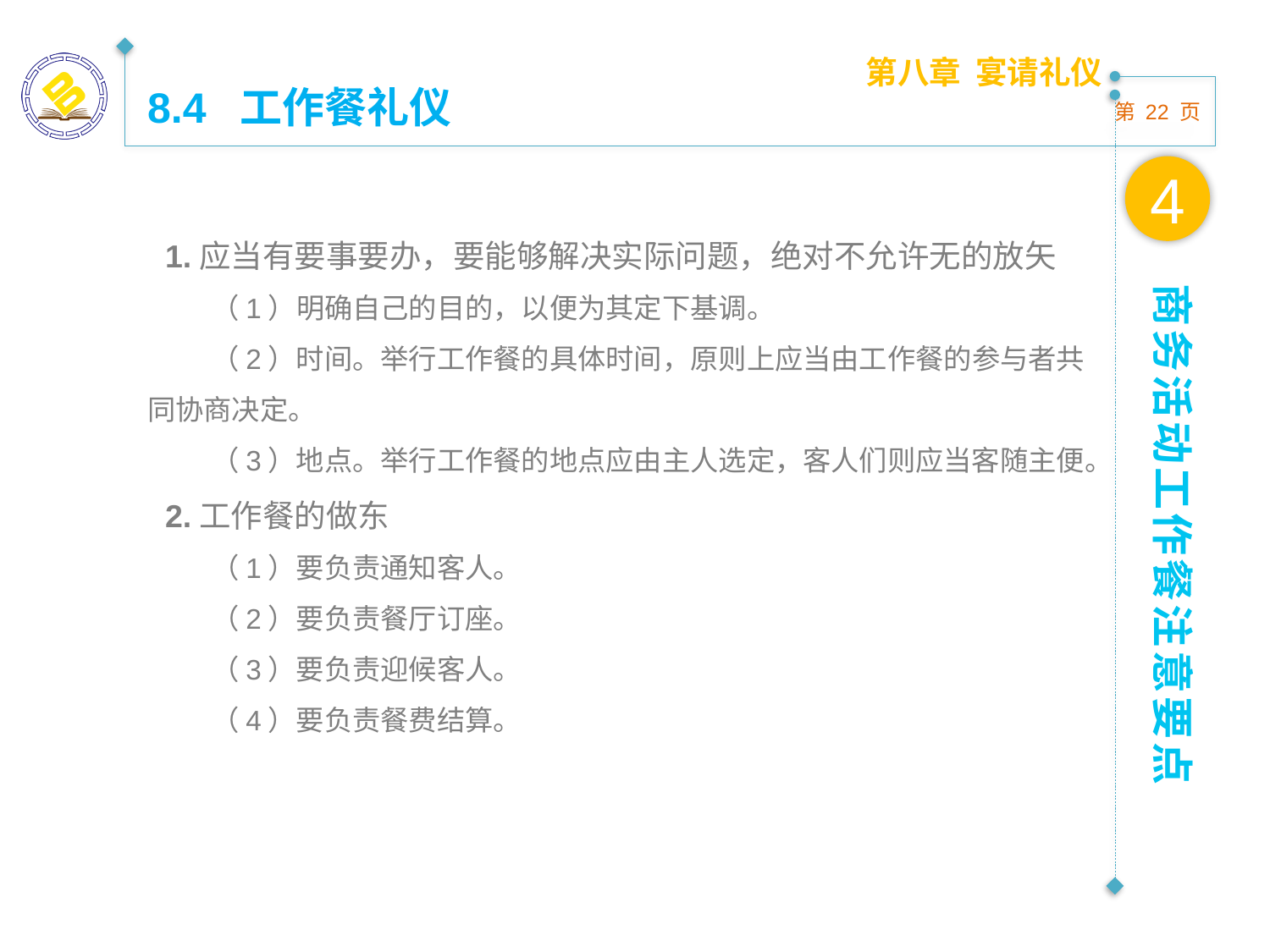

第八章  宴请礼仪
8.4  工作餐礼仪
4
  1.应当有要事要办，要能够解决实际问题，绝对不允许无的放矢
（1）明确自己的目的，以便为其定下基调。
（2）时间。举行工作餐的具体时间，原则上应当由工作餐的参与者共同协商决定。
（3）地点。举行工作餐的地点应由主人选定，客人们则应当客随主便。
  2.工作餐的做东
（1）要负责通知客人。
（2）要负责餐厅订座。
（3）要负责迎候客人。
（4）要负责餐费结算。

商务活动工作餐注意要点